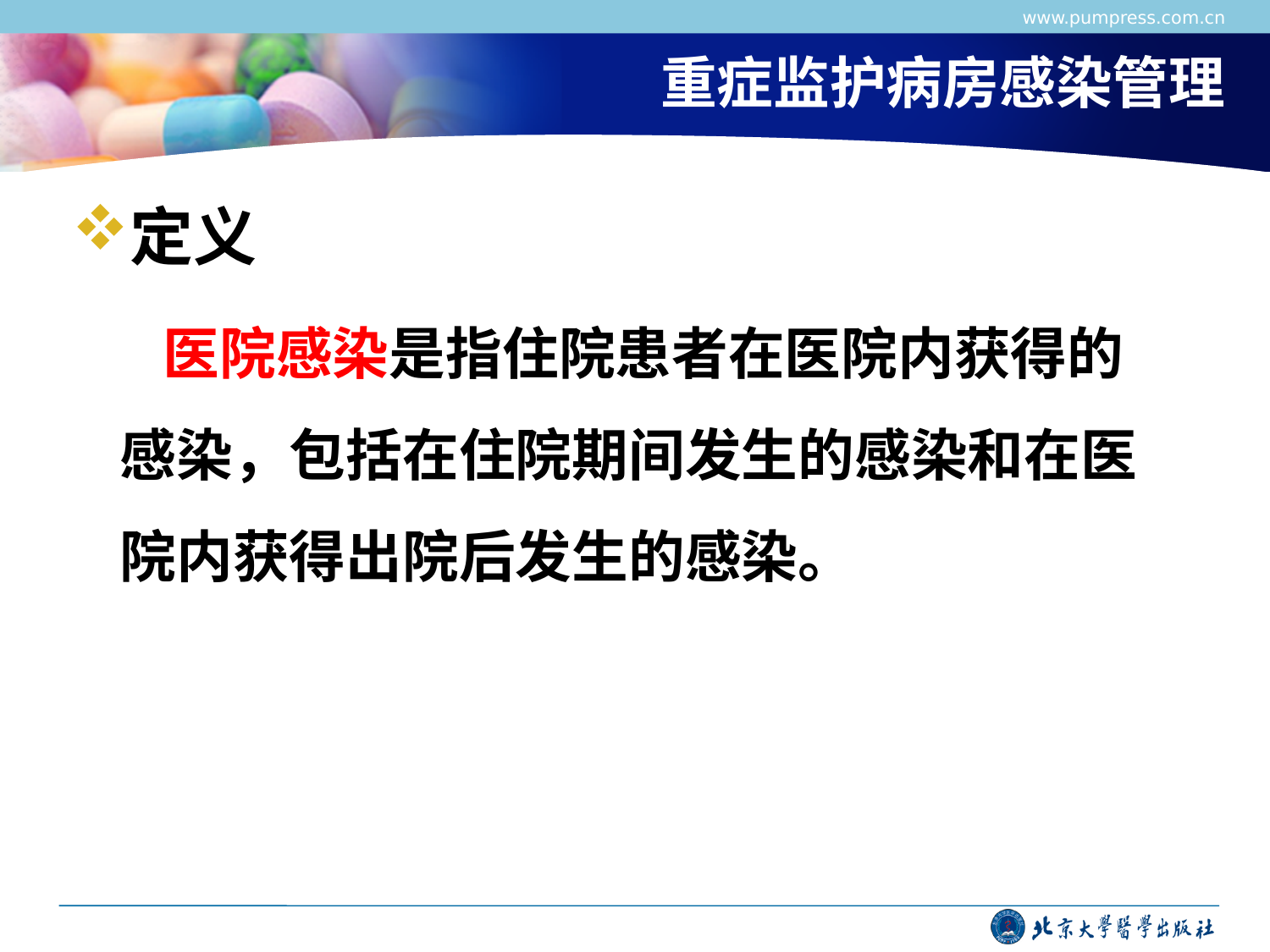

www.pumpress.com.cn
# 重症监护病房感染管理
定义
      医院感染是指住院患者在医院内获得的感染，包括在住院期间发生的感染和在医院内获得出院后发生的感染。